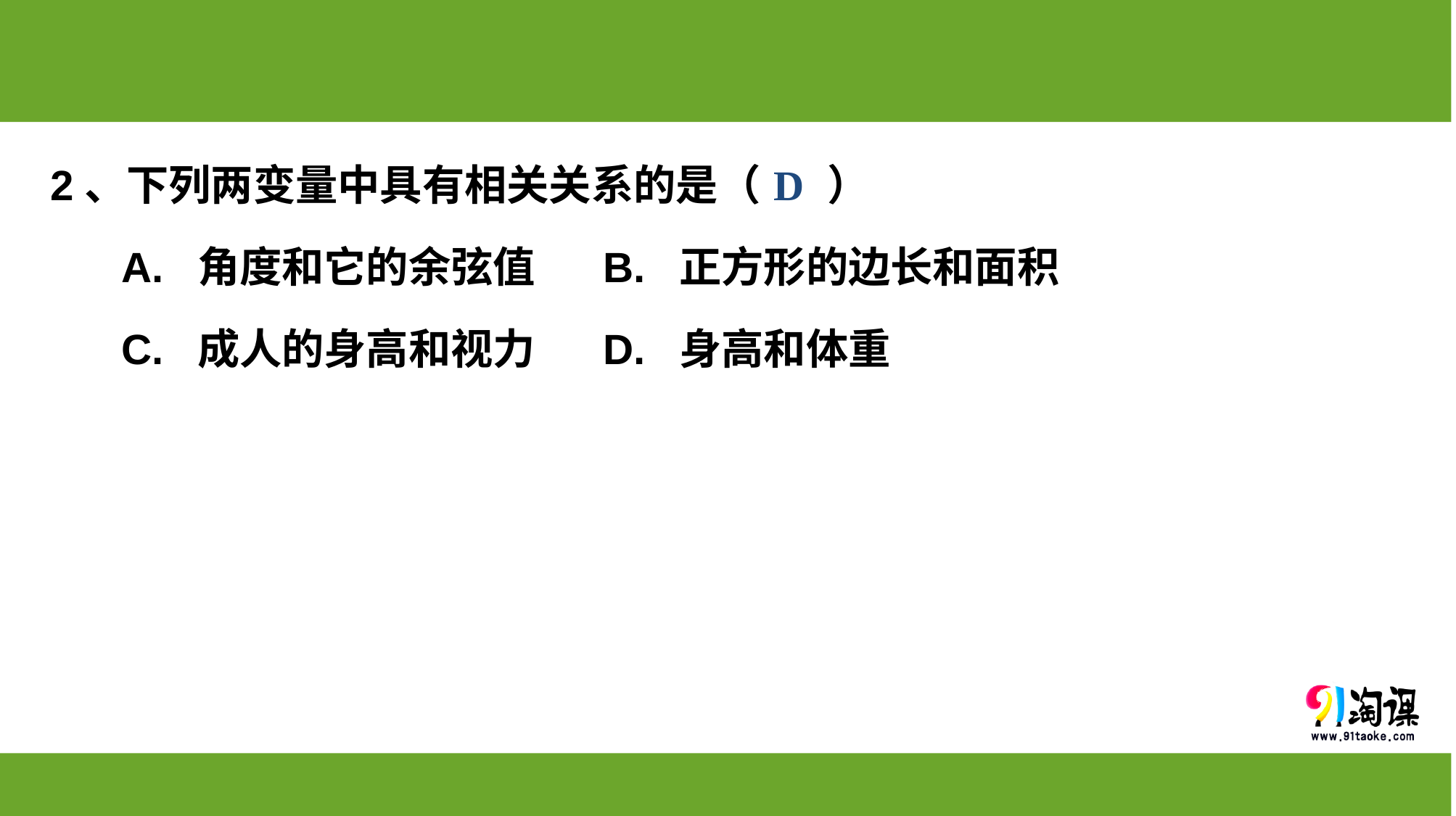

2、下列两变量中具有相关关系的是（       ）
      A.  角度和它的余弦值      B.  正方形的边长和面积
      C.  成人的身高和视力      D.  身高和体重
D